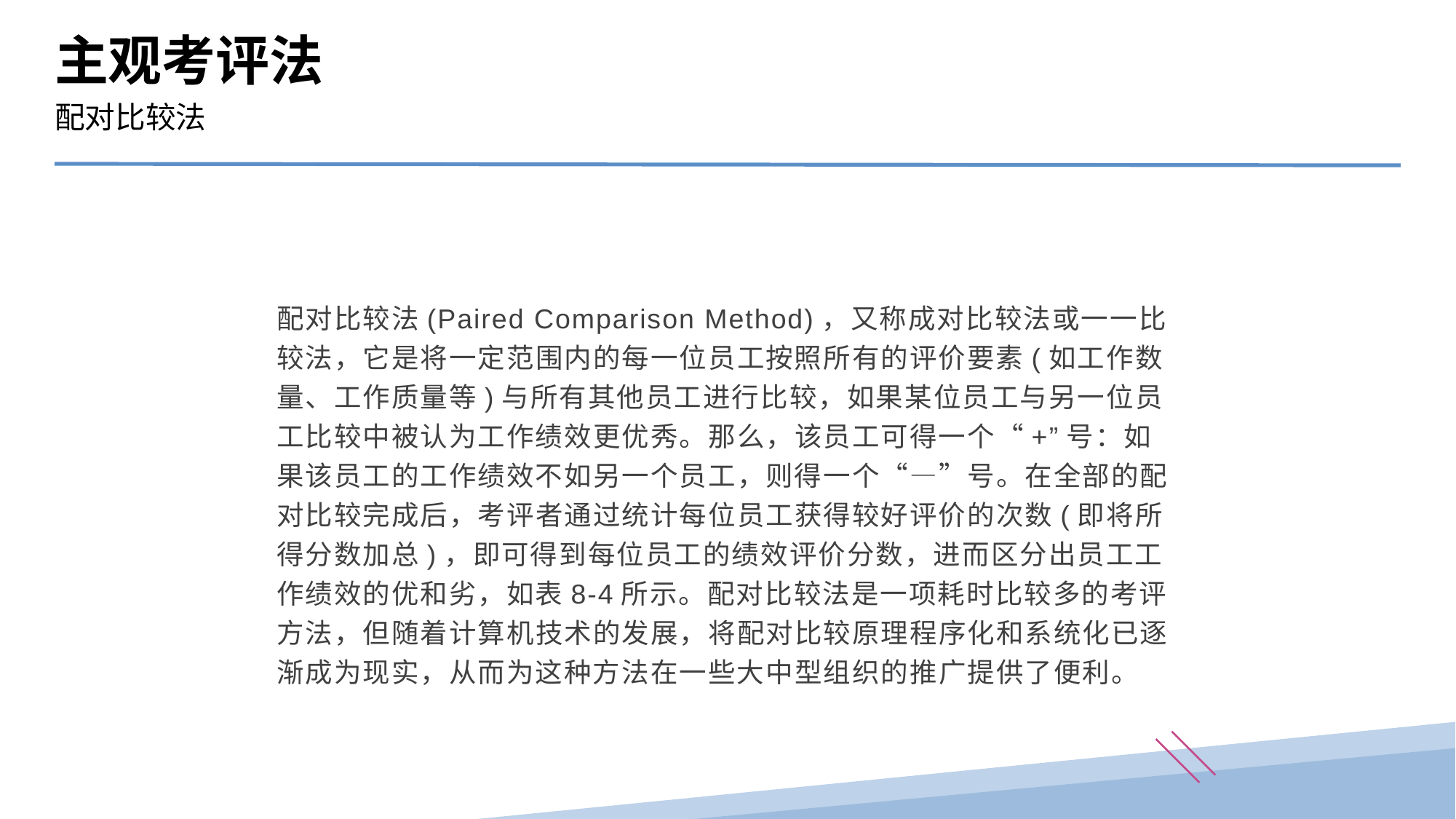

主观考评法
配对比较法
配对比较法(Paired Comparison Method)，又称成对比较法或一一比较法，它是将一定范围内的每一位员工按照所有的评价要素(如工作数量、工作质量等)与所有其他员工进行比较，如果某位员工与另一位员工比较中被认为工作绩效更优秀。那么，该员工可得一个“+”号：如果该员工的工作绩效不如另一个员工，则得一个“—”号。在全部的配对比较完成后，考评者通过统计每位员工获得较好评价的次数(即将所得分数加总)，即可得到每位员工的绩效评价分数，进而区分出员工工作绩效的优和劣，如表8-4所示。配对比较法是一项耗时比较多的考评方法，但随着计算机技术的发展，将配对比较原理程序化和系统化已逐渐成为现实，从而为这种方法在一些大中型组织的推广提供了便利。